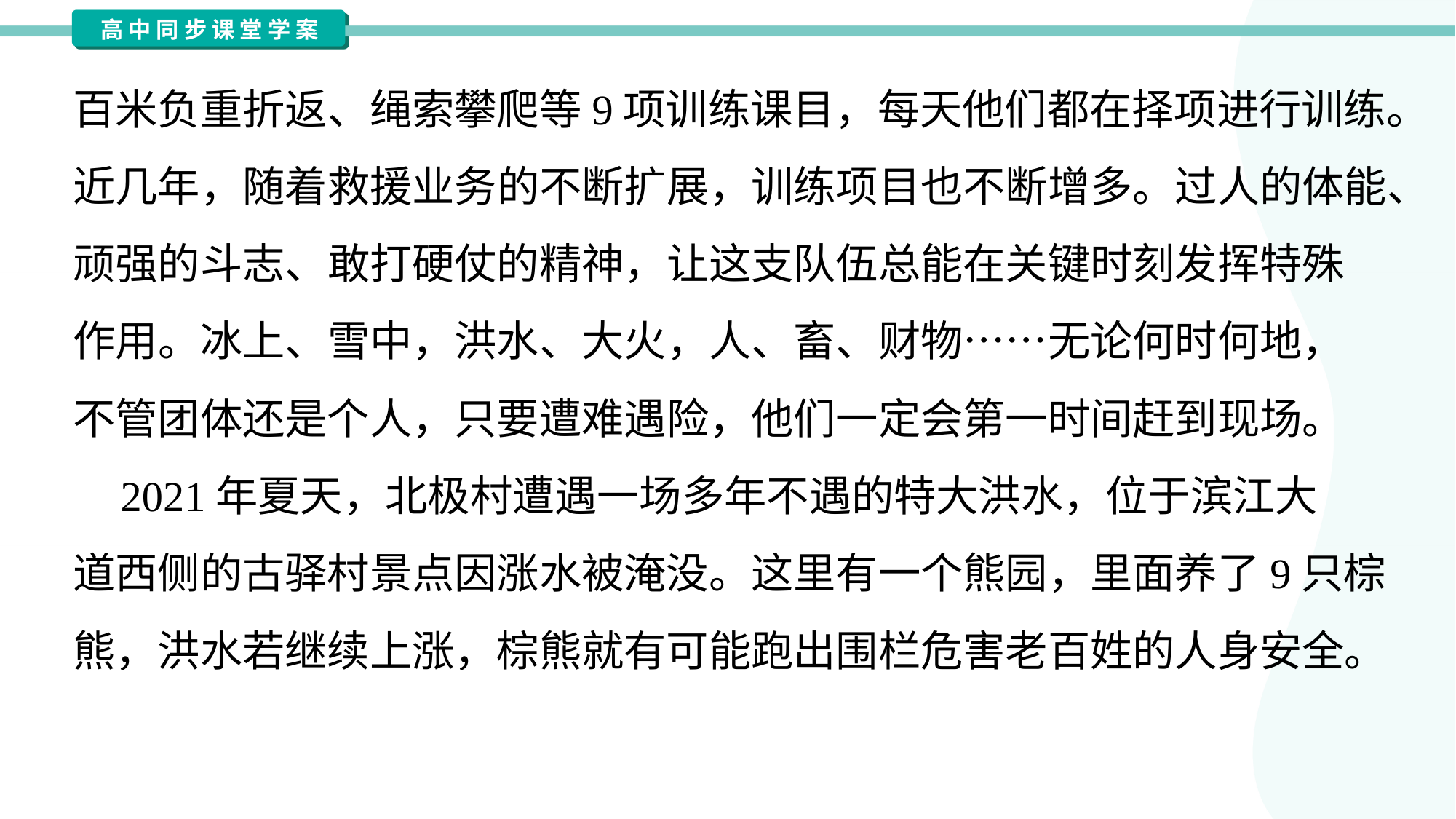

百米负重折返、绳索攀爬等9项训练课目，每天他们都在择项进行训练。
近几年，随着救援业务的不断扩展，训练项目也不断增多。过人的体能、
顽强的斗志、敢打硬仗的精神，让这支队伍总能在关键时刻发挥特殊
作用。冰上、雪中，洪水、大火，人、畜、财物……无论何时何地，
不管团体还是个人，只要遭难遇险，他们一定会第一时间赶到现场。
    2021年夏天，北极村遭遇一场多年不遇的特大洪水，位于滨江大
道西侧的古驿村景点因涨水被淹没。这里有一个熊园，里面养了9只棕
熊，洪水若继续上涨，棕熊就有可能跑出围栏危害老百姓的人身安全。